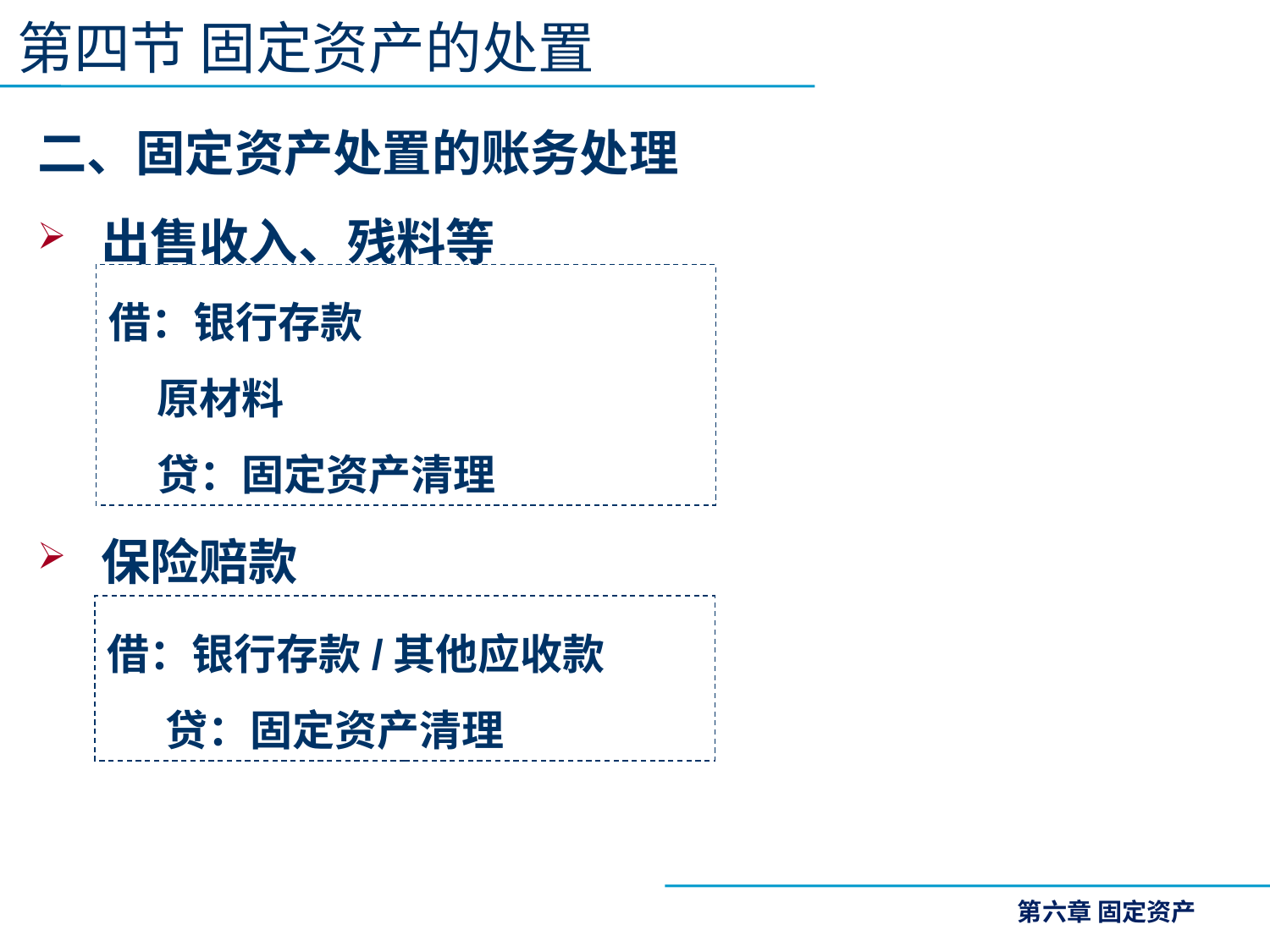

第四节 固定资产的处置
二、固定资产处置的账务处理
出售收入、残料等

保险赔款
借：银行存款
    原材料
    贷：固定资产清理
借：银行存款/其他应收款
     贷：固定资产清理